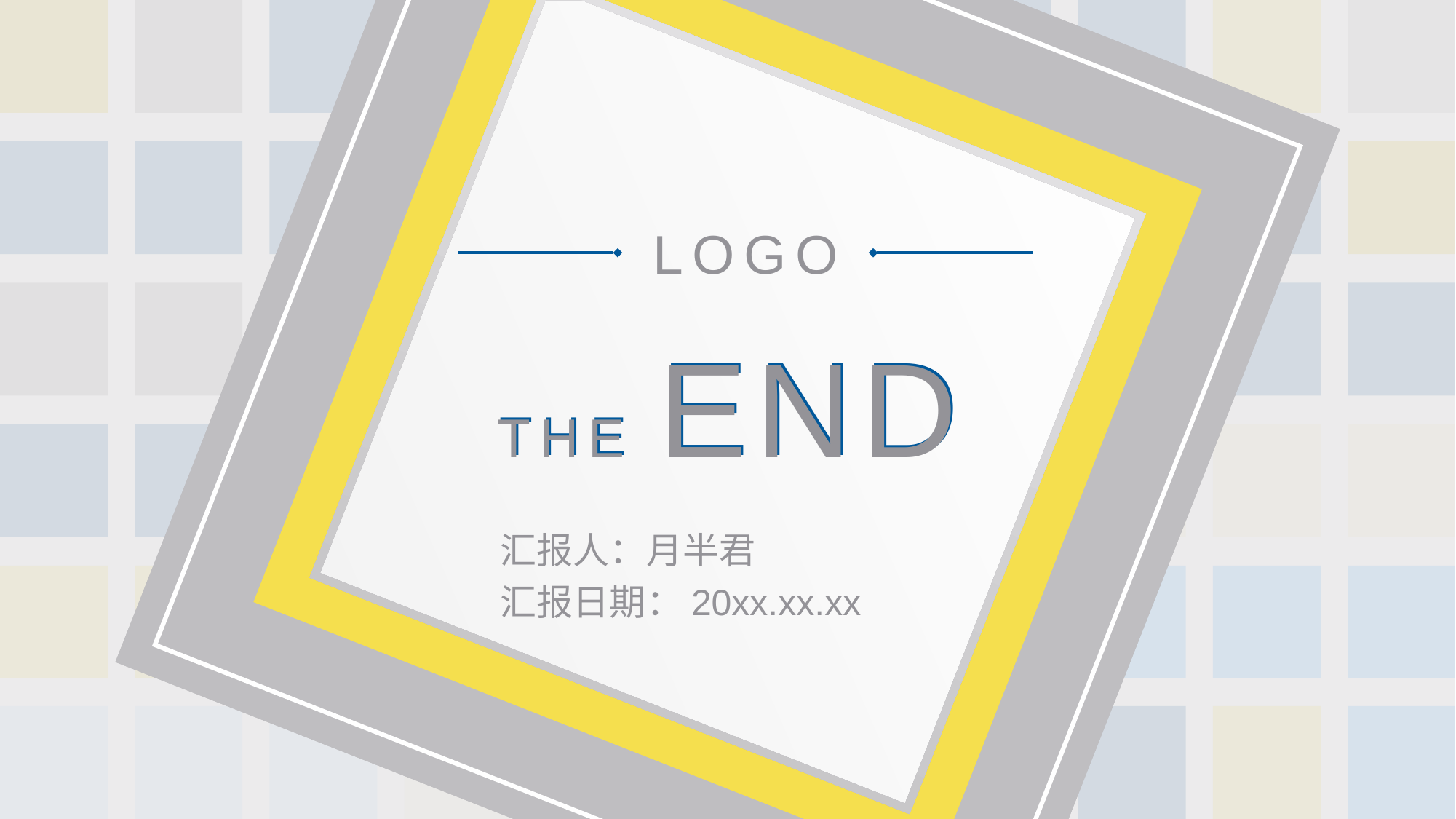

LOGO
THE END
THE END
汇报人：月半君
汇报日期：20xx.xx.xx